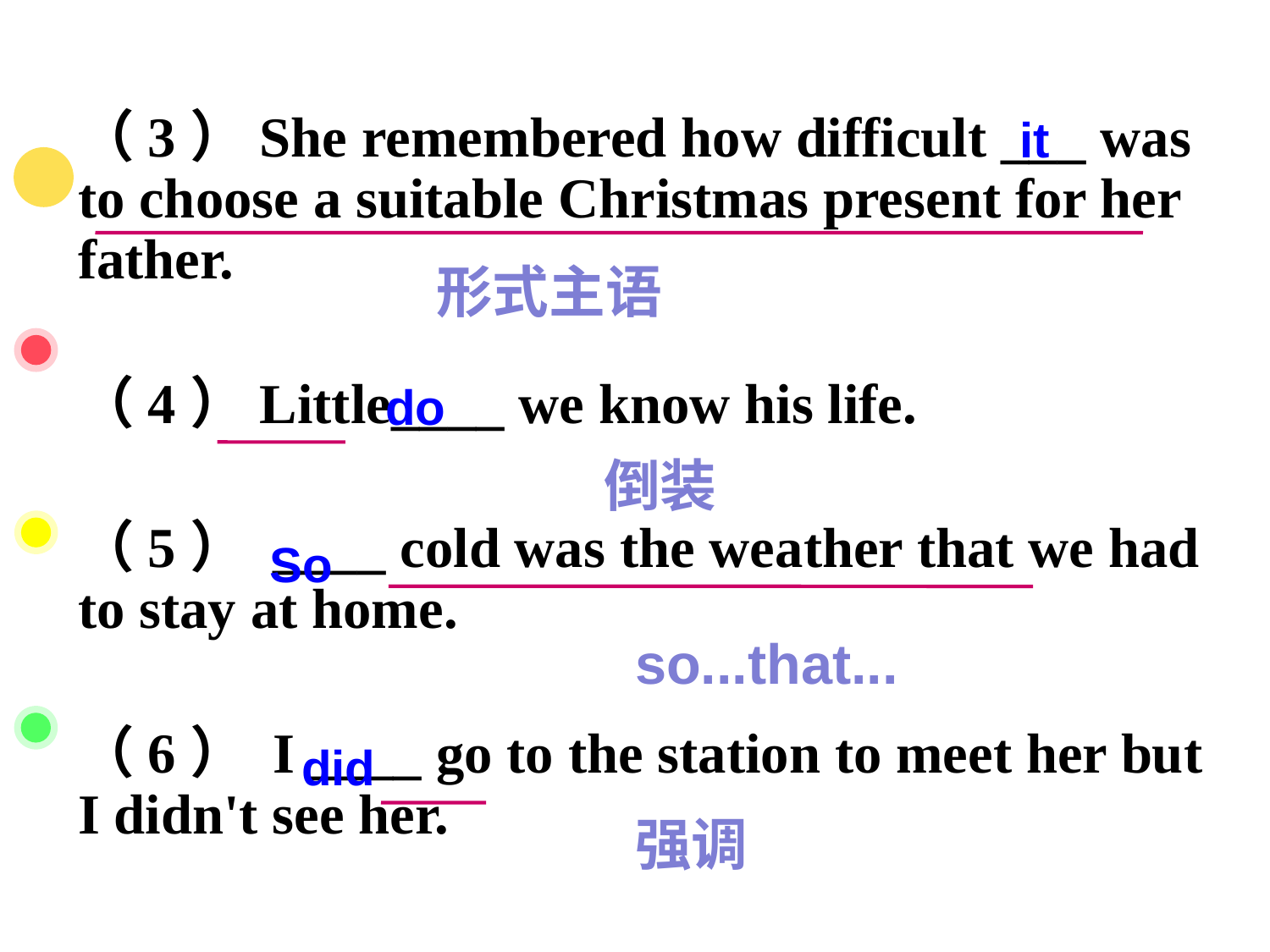

（3）She remembered how difficult ___ was to choose a suitable Christmas present for her father.

（4）Little____ we know his life.

（5） ____ cold was the weather that we had to stay at home.

（6） I ____ go to the station to meet her but I didn't see her.
it

形式主语

do

倒装

So

so...that...

did

强调